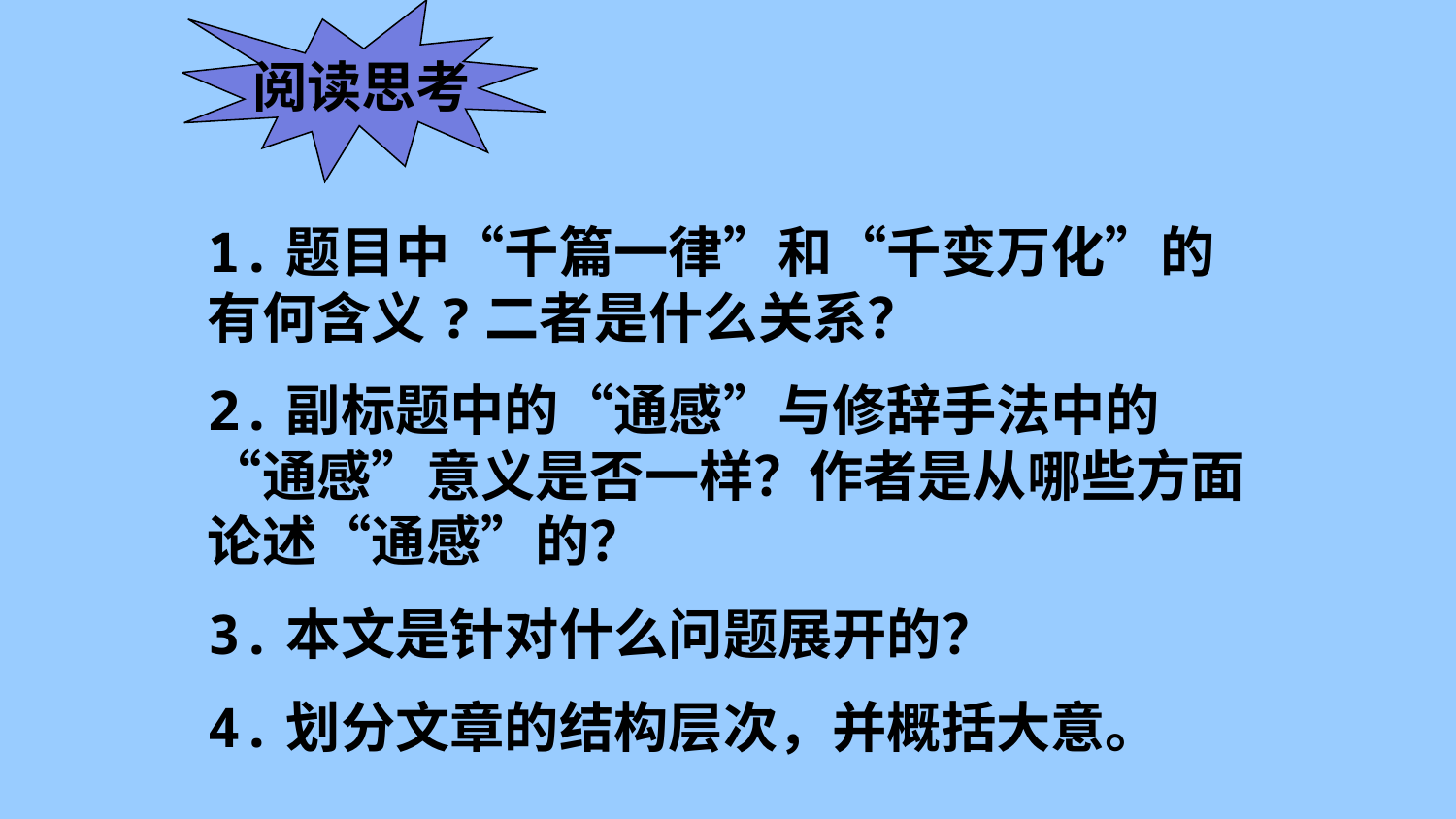

阅读思考

1.题目中“千篇一律”和“千变万化”的有何含义?二者是什么关系？
2.副标题中的“通感”与修辞手法中的“通感”意义是否一样？作者是从哪些方面论述“通感”的？
3.本文是针对什么问题展开的？
4.划分文章的结构层次，并概括大意。